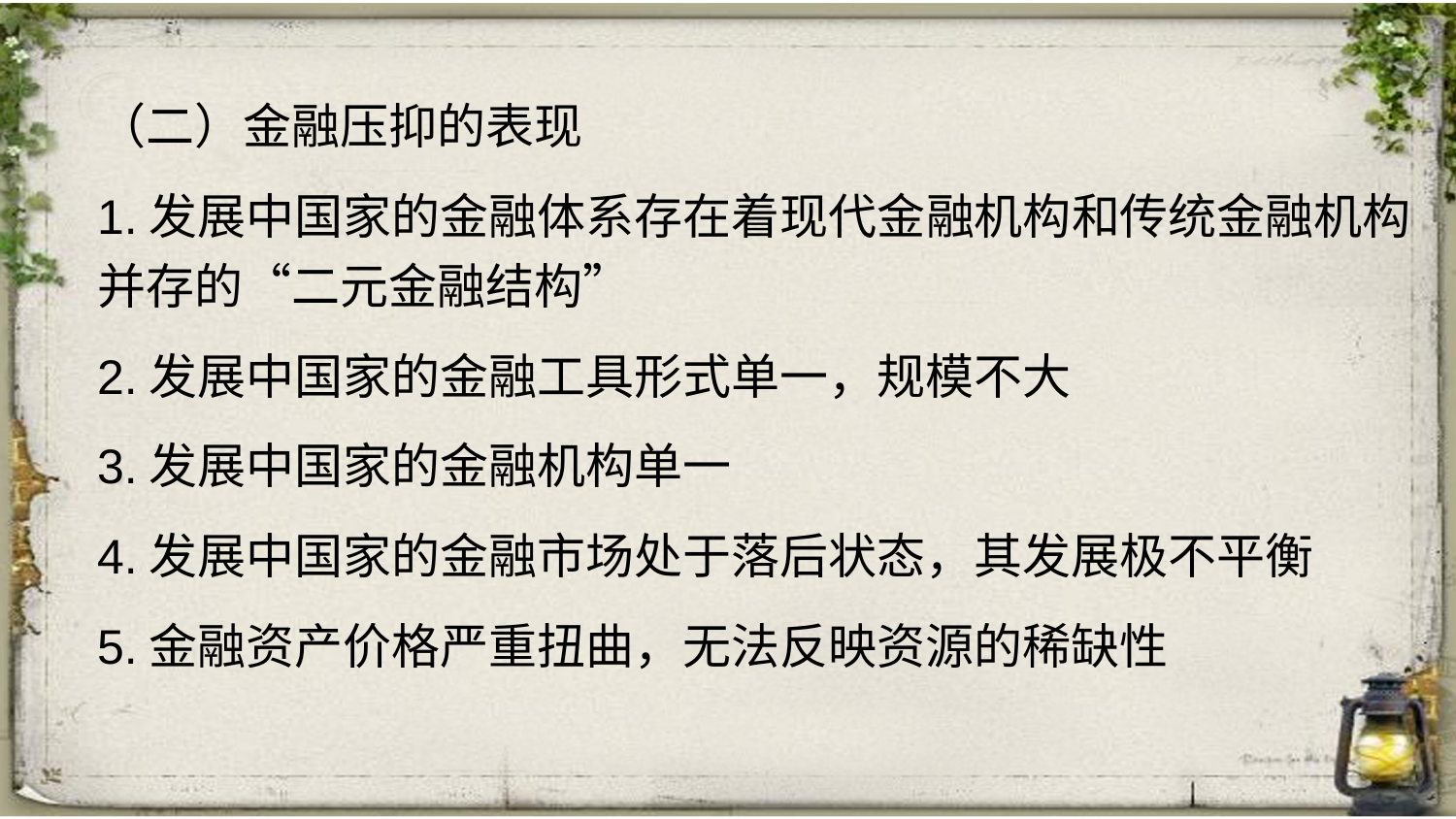

（二）金融压抑的表现
1.发展中国家的金融体系存在着现代金融机构和传统金融机构并存的“二元金融结构”
2.发展中国家的金融工具形式单一，规模不大
3.发展中国家的金融机构单一
4.发展中国家的金融市场处于落后状态，其发展极不平衡
5.金融资产价格严重扭曲，无法反映资源的稀缺性